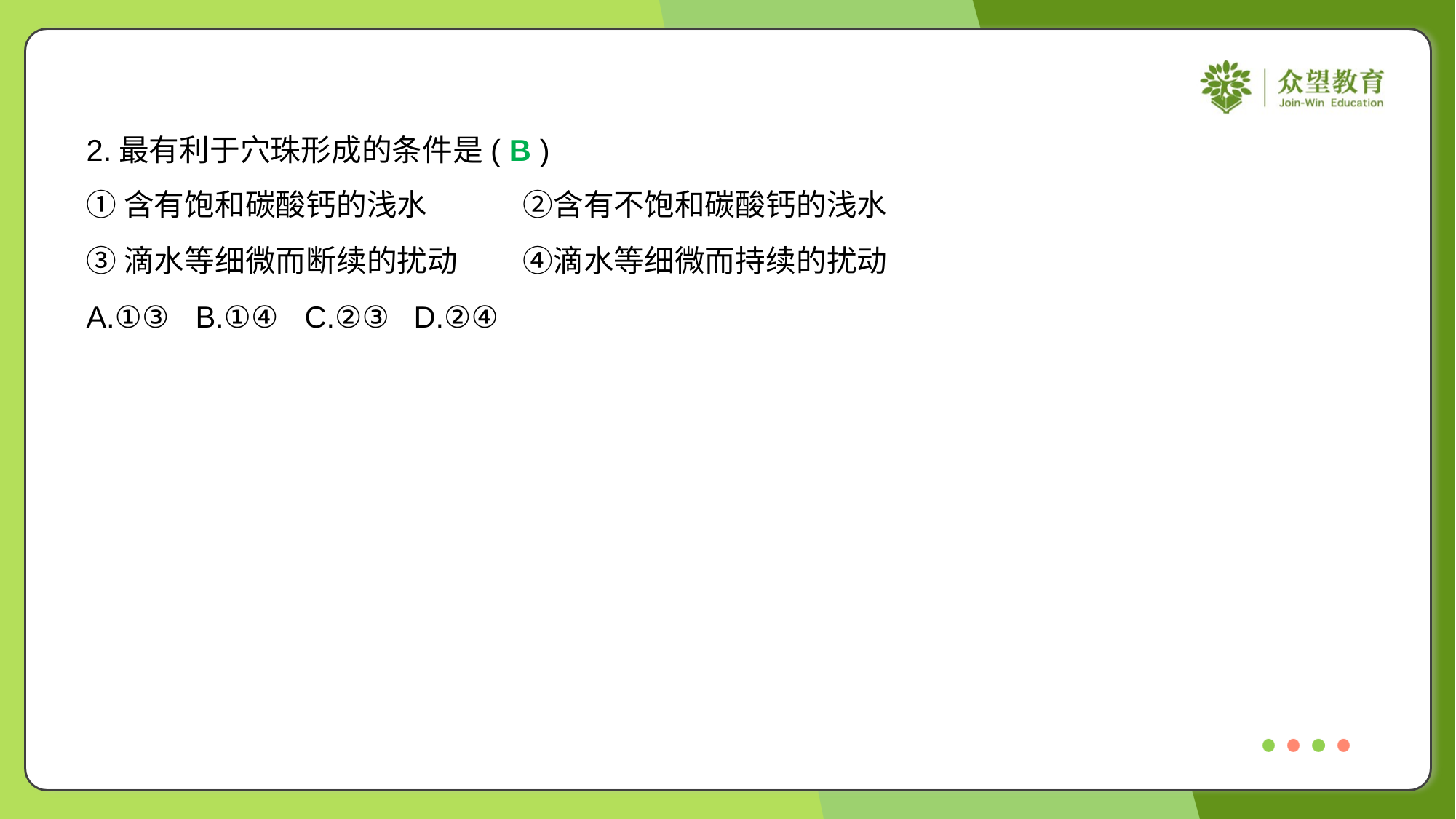

2.最有利于穴珠形成的条件是(     )
B
①含有饱和碳酸钙的浅水	②含有不饱和碳酸钙的浅水
③滴水等细微而断续的扰动	④滴水等细微而持续的扰动
A.①③	B.①④	C.②③	D.②④